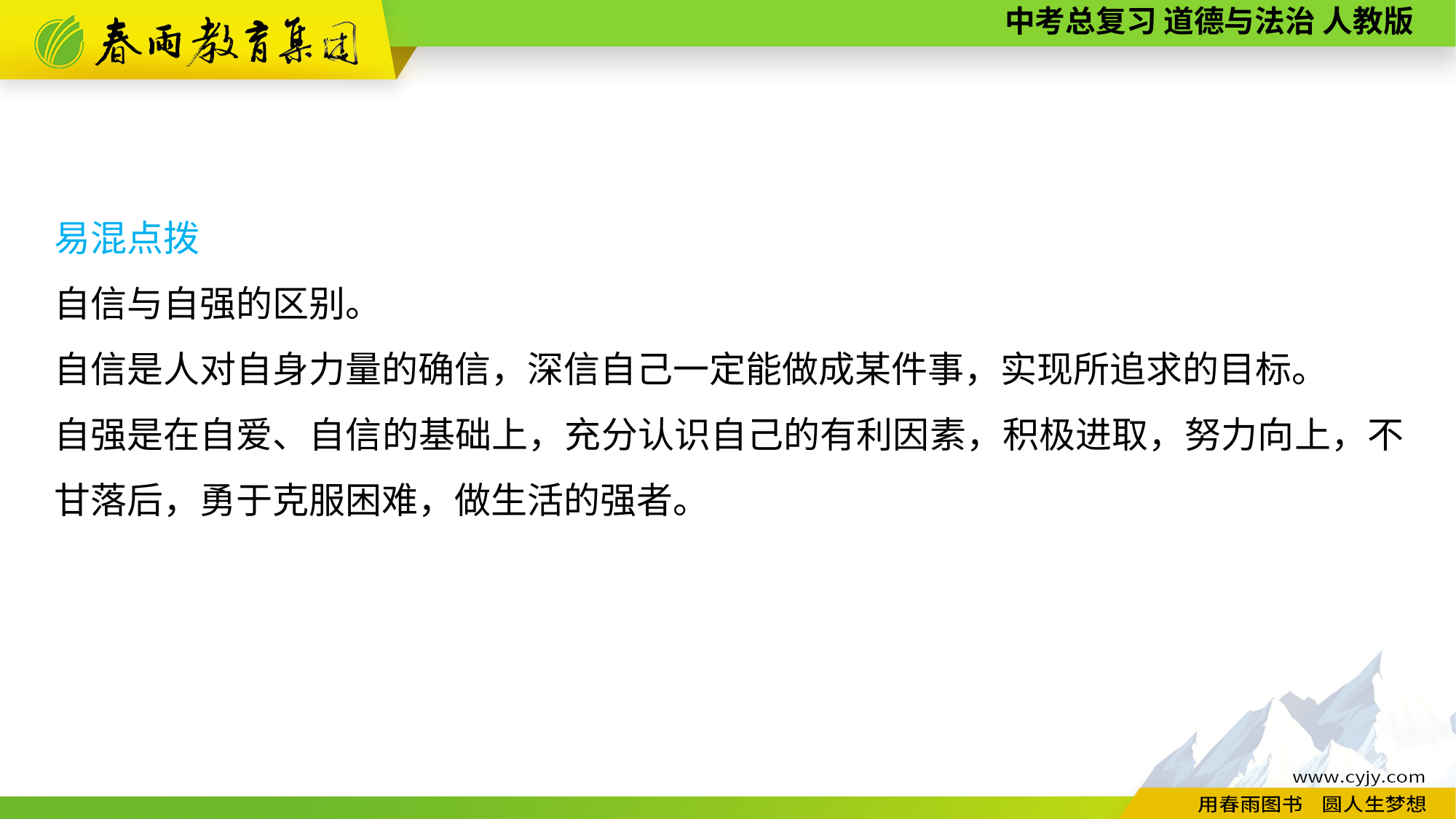

易混点拨
自信与自强的区别。
自信是人对自身力量的确信，深信自己一定能做成某件事，实现所追求的目标。
自强是在自爱、自信的基础上，充分认识自己的有利因素，积极进取，努力向上，不甘落后，勇于克服困难，做生活的强者。